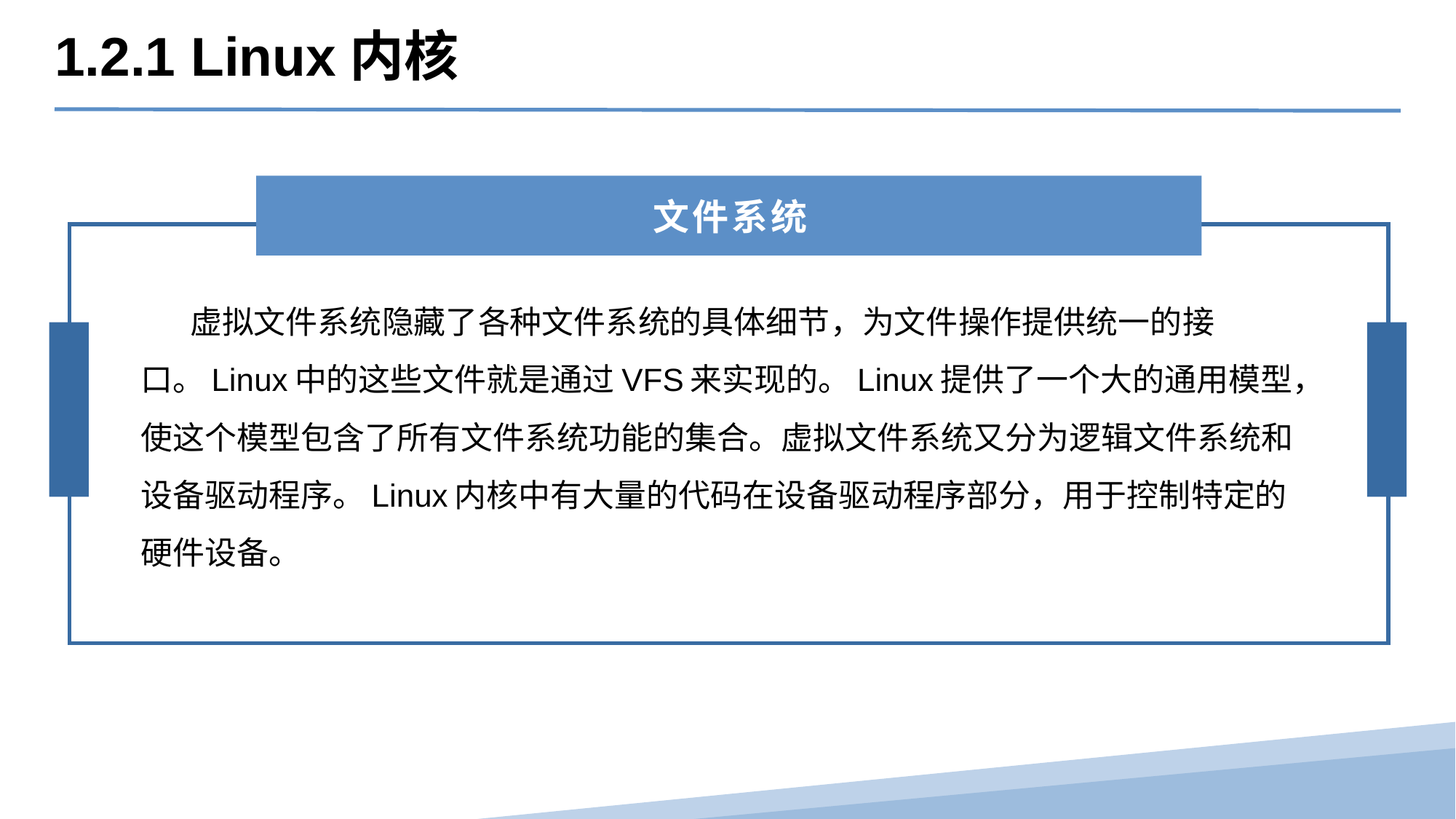

1.2.1 Linux内核
文件系统

      虚拟文件系统隐藏了各种文件系统的具体细节，为文件操作提供统一的接口。Linux中的这些文件就是通过VFS来实现的。Linux提供了一个大的通用模型，使这个模型包含了所有文件系统功能的集合。虚拟文件系统又分为逻辑文件系统和设备驱动程序。Linux内核中有大量的代码在设备驱动程序部分，用于控制特定的硬件设备。